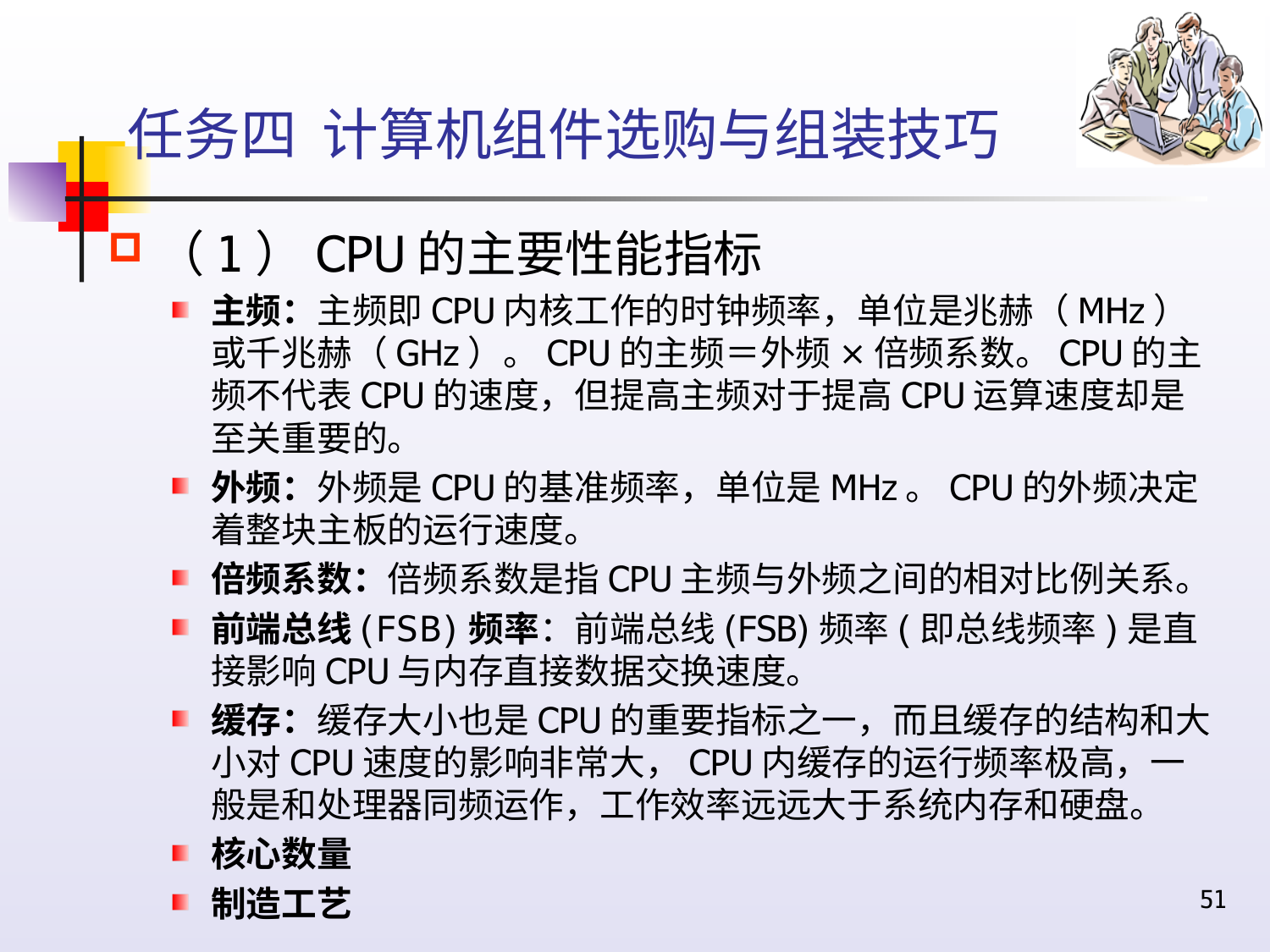

# 任务四  计算机组件选购与组装技巧
（1）CPU的主要性能指标
主频：主频即CPU内核工作的时钟频率，单位是兆赫（MHz）或千兆赫（GHz）。CPU的主频＝外频×倍频系数。CPU的主频不代表CPU的速度，但提高主频对于提高CPU运算速度却是至关重要的。
外频：外频是CPU的基准频率，单位是MHz。CPU的外频决定着整块主板的运行速度。
倍频系数：倍频系数是指CPU主频与外频之间的相对比例关系。
前端总线(FSB)频率：前端总线(FSB)频率(即总线频率)是直接影响CPU与内存直接数据交换速度。
缓存：缓存大小也是CPU的重要指标之一，而且缓存的结构和大小对CPU速度的影响非常大，CPU内缓存的运行频率极高，一般是和处理器同频运作，工作效率远远大于系统内存和硬盘。
核心数量
制造工艺

51